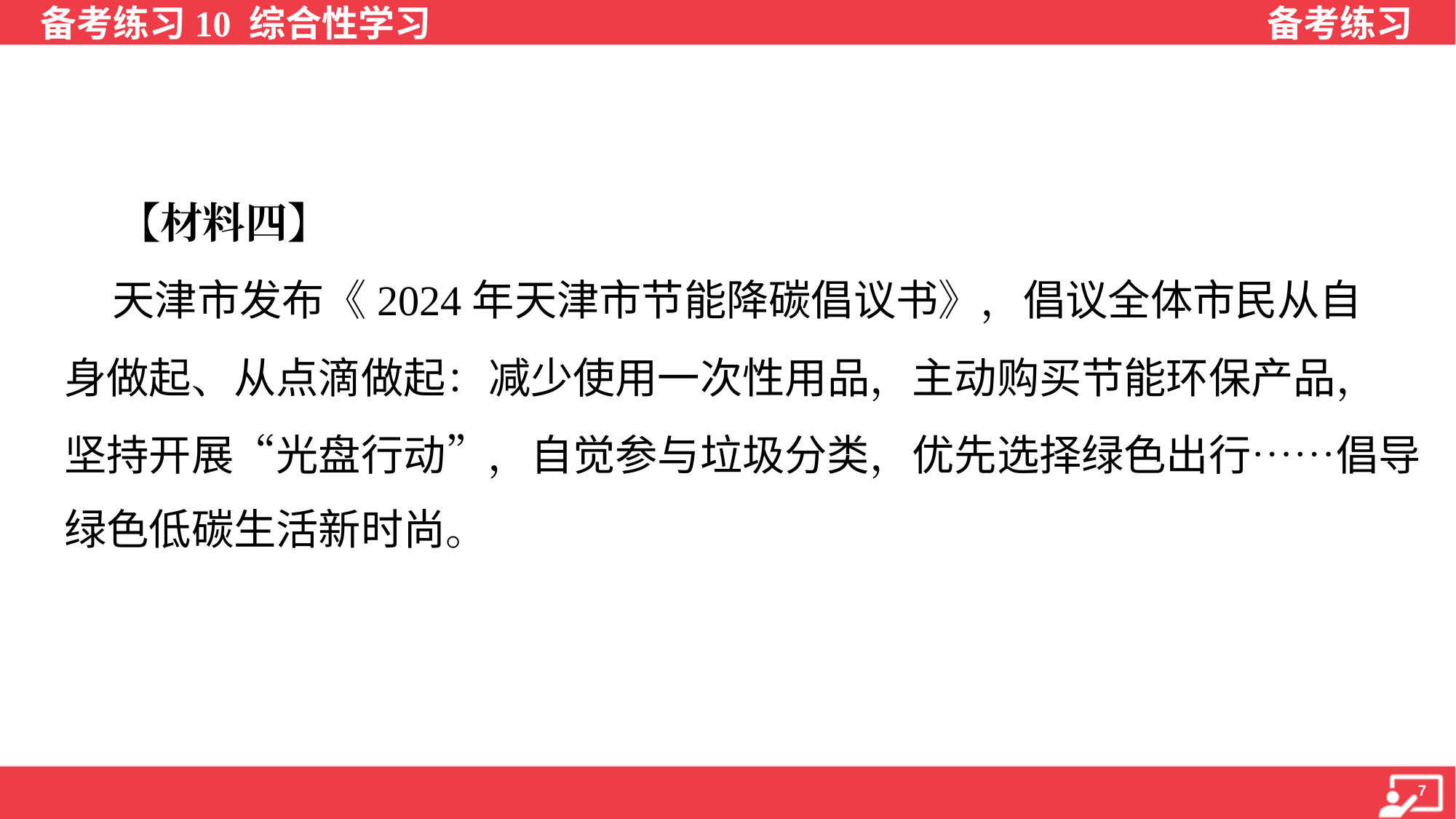

【材料四】
    天津市发布《2024年天津市节能降碳倡议书》，倡议全体市民从自
身做起、从点滴做起：减少使用一次性用品，主动购买节能环保产品，
坚持开展“光盘行动”，自觉参与垃圾分类，优先选择绿色出行……倡导
绿色低碳生活新时尚。